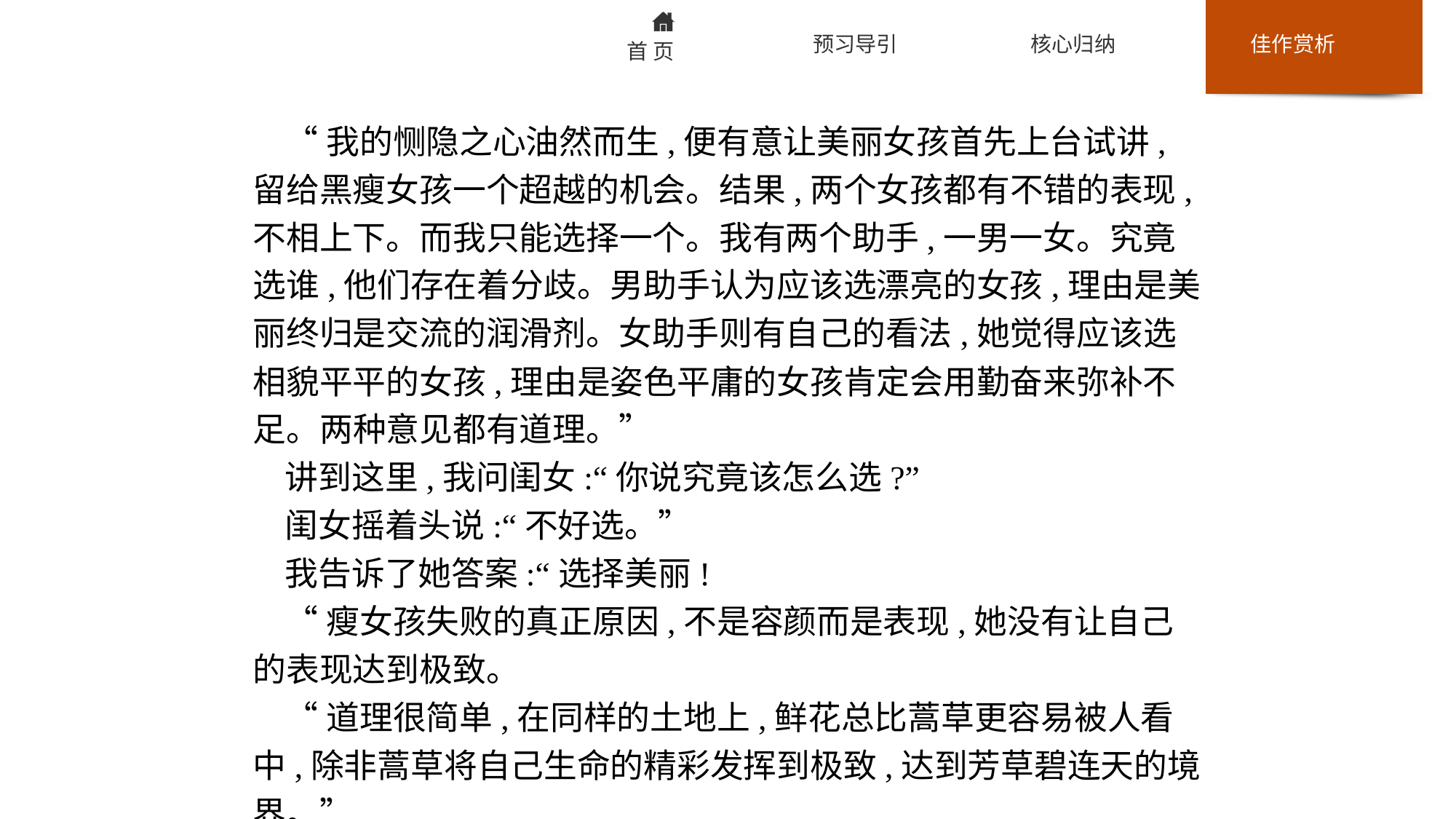

“我的恻隐之心油然而生,便有意让美丽女孩首先上台试讲,留给黑瘦女孩一个超越的机会。结果,两个女孩都有不错的表现,不相上下。而我只能选择一个。我有两个助手,一男一女。究竟选谁,他们存在着分歧。男助手认为应该选漂亮的女孩,理由是美丽终归是交流的润滑剂。女助手则有自己的看法,她觉得应该选相貌平平的女孩,理由是姿色平庸的女孩肯定会用勤奋来弥补不足。两种意见都有道理。”
讲到这里,我问闺女:“你说究竟该怎么选?”
闺女摇着头说:“不好选。”
我告诉了她答案:“选择美丽!
“瘦女孩失败的真正原因,不是容颜而是表现,她没有让自己的表现达到极致。
“道理很简单,在同样的土地上,鲜花总比蒿草更容易被人看中,除非蒿草将自己生命的精彩发挥到极致,达到芳草碧连天的境界。”